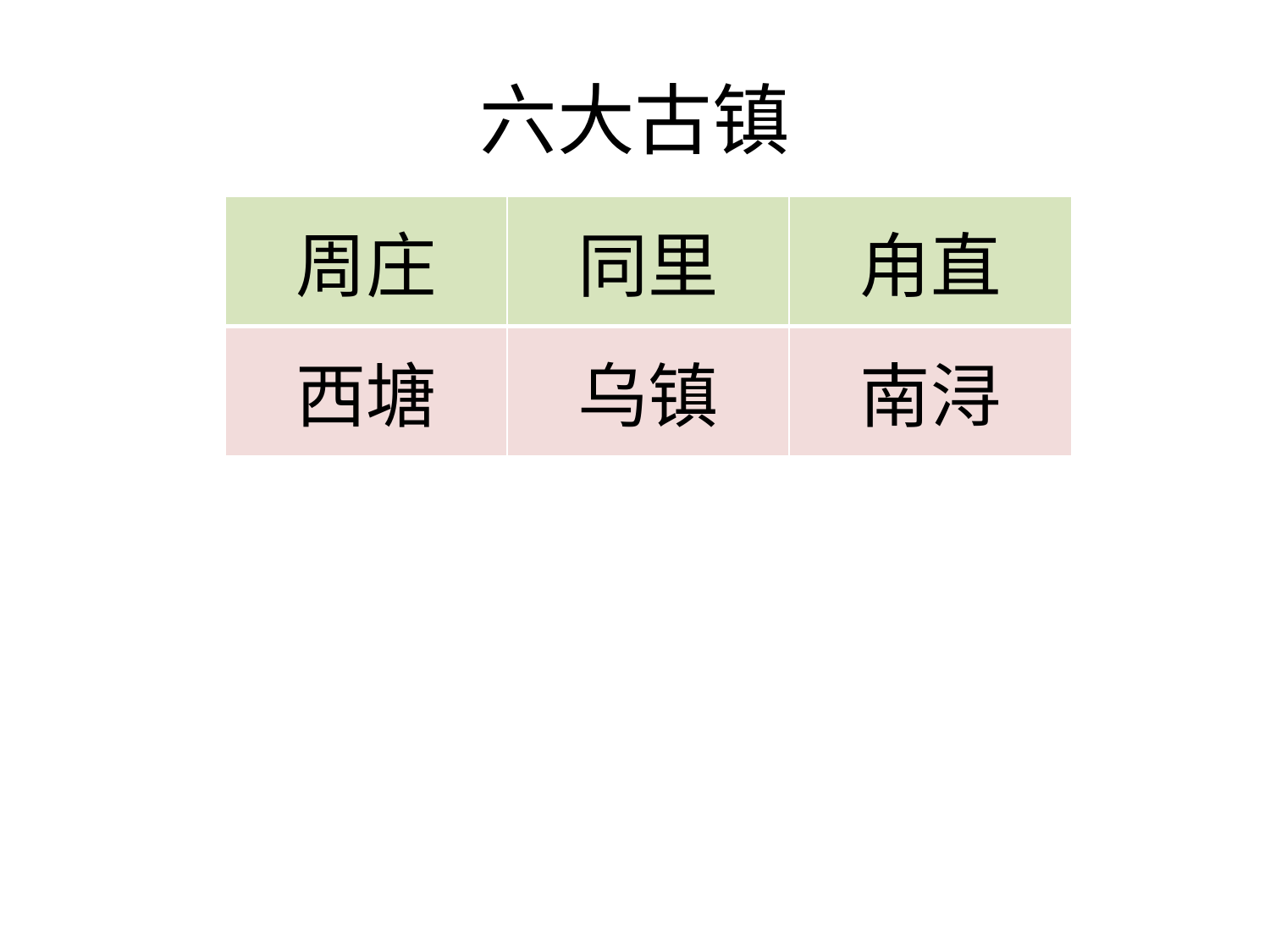

# 六大古镇
| 周庄 | 同里 | 甪直 |
| --- | --- | --- |
| 西塘 | 乌镇 | 南浔 |